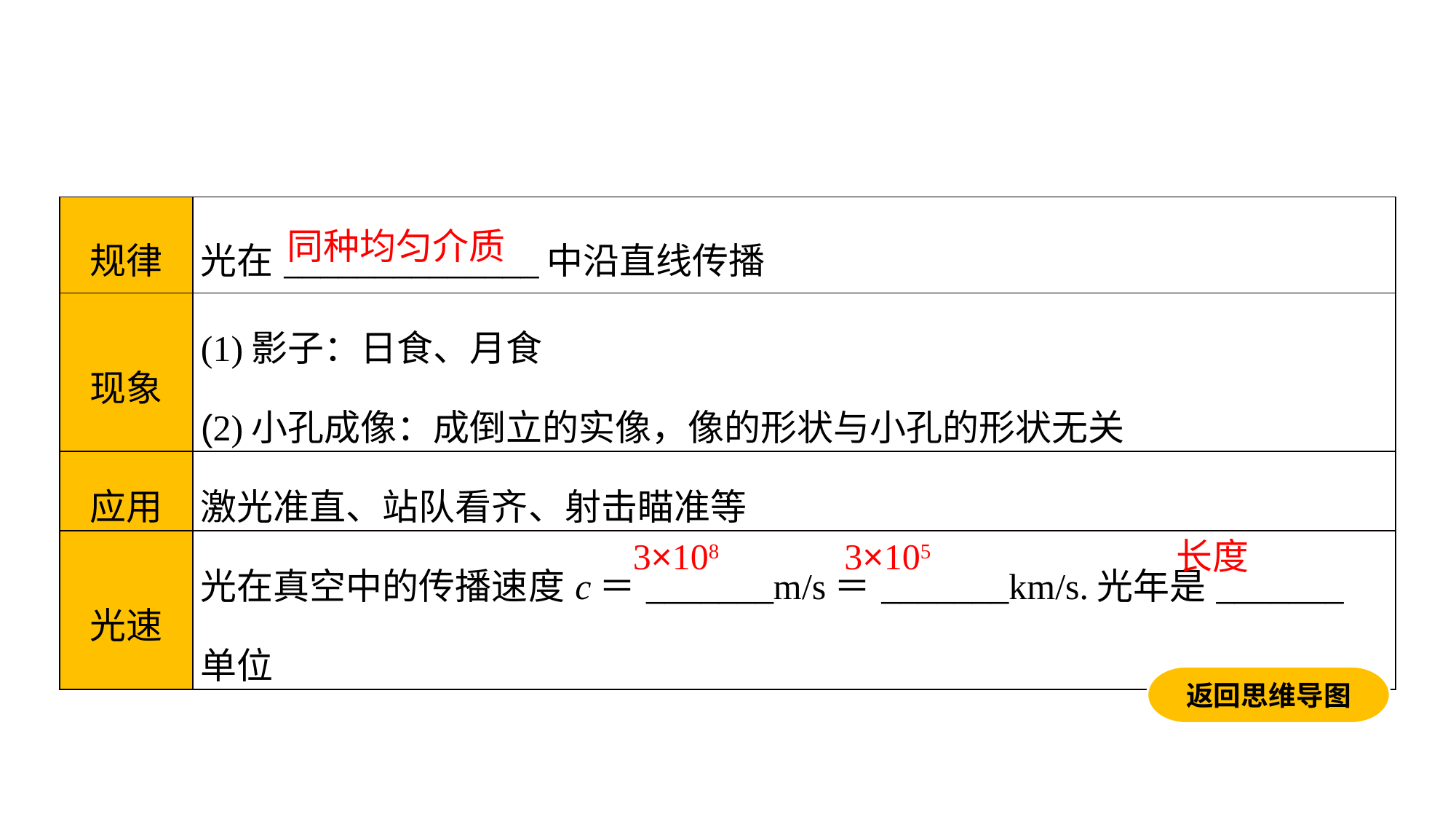

| 规律 | 光在\_\_\_\_\_\_\_\_\_\_\_\_\_\_中沿直线传播 |
| --- | --- |
| 现象 | (1)影子：日食、月食 (2)小孔成像：成倒立的实像，像的形状与小孔的形状无关 |
| 应用 | 激光准直、站队看齐、射击瞄准等 |
| 光速 | 光在真空中的传播速度c＝\_\_\_\_\_\_\_m/s＝\_\_\_\_\_\_\_km/s.光年是\_\_\_\_\_\_\_单位 |
同种均匀介质
3×108
3×105
长度
返回思维导图